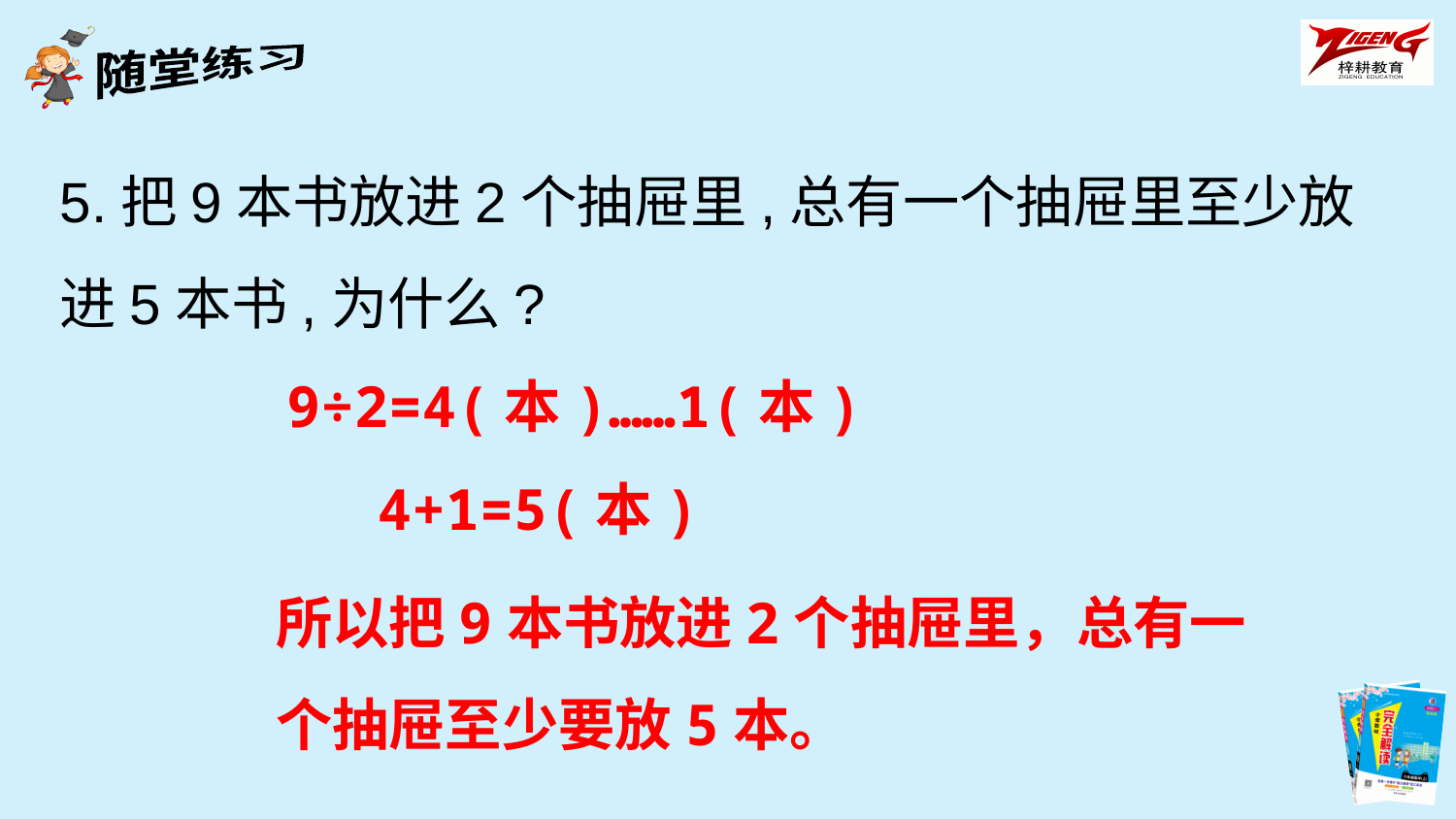

5.把9本书放进2个抽屉里,总有一个抽屉里至少放进5本书,为什么?
9÷2=4(本)……1(本)
4+1=5(本)
所以把9本书放进2个抽屉里，总有一个抽屉至少要放5本。